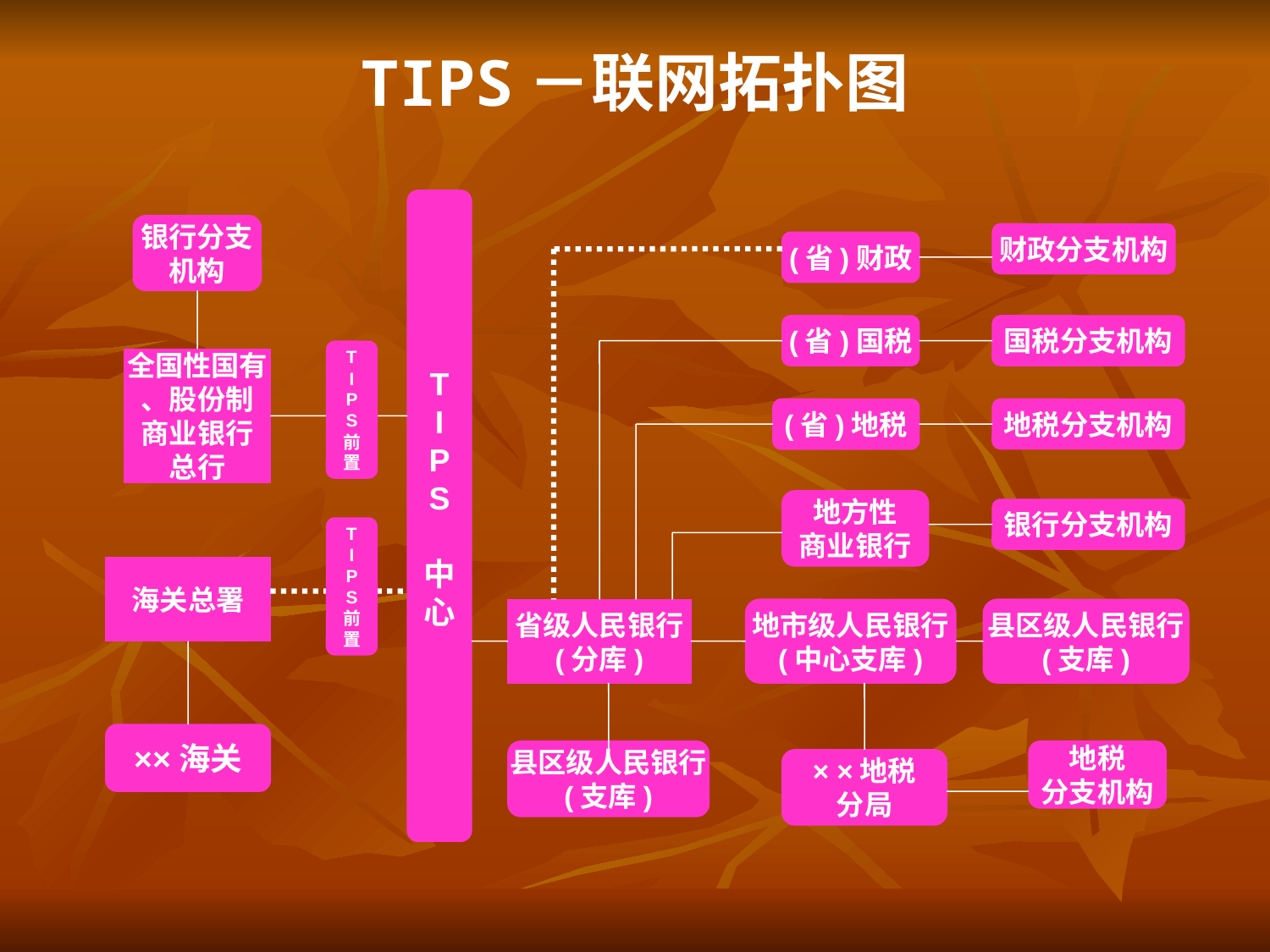

# TIPS－联网拓扑图
T
I
P
S

中
心

银行分支
机构
财政分支机构
(省)财政

(省)国税
国税分支机构

T
I
P
S
前
置
全国性国有
、股份制
商业银行
总行
(省)地税
地税分支机构

地方性
商业银行
银行分支机构
T
I
P
S
前
置

海关总署

省级人民银行
(分库)
地市级人民银行
(中心支库)
县区级人民银行
(支库)

××海关
县区级人民银行
(支库)
地税
分支机构
× ×地税
分局